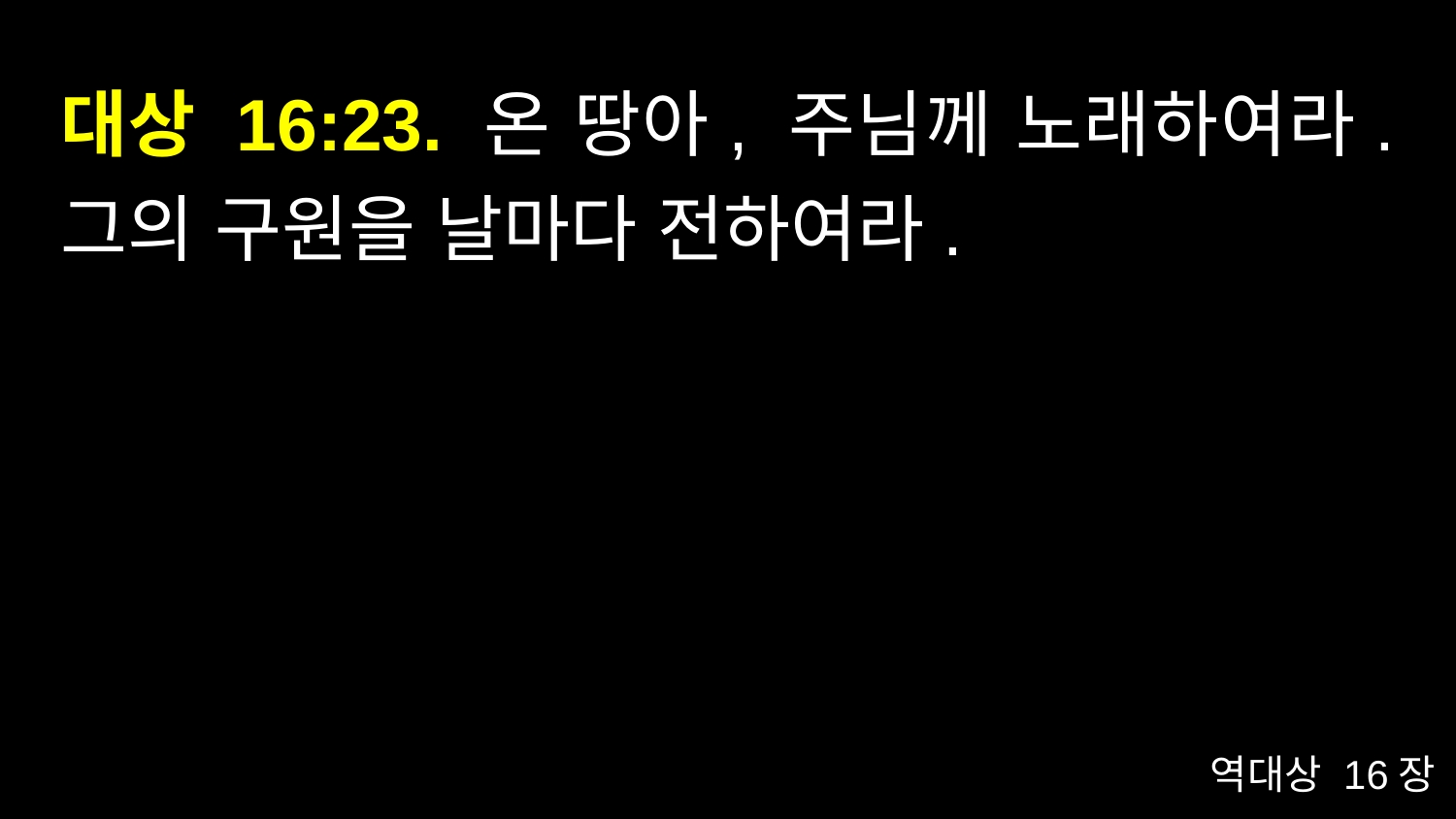

# 대상 16:23. 온 땅아, 주님께 노래하여라. 그의 구원을 날마다 전하여라.
역대상 16장